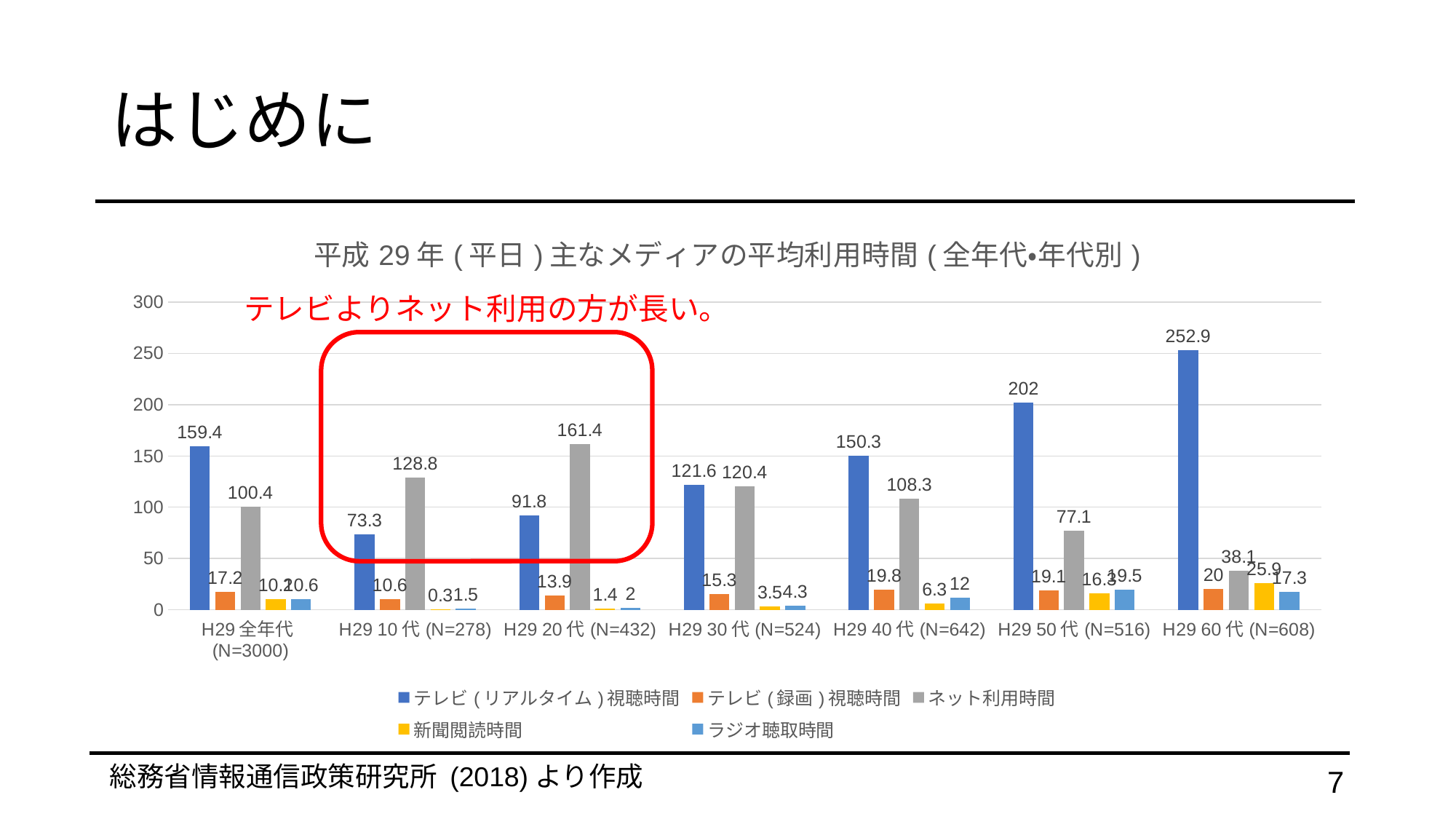

# はじめに

### Chart: 平成29年(平日)主なメディアの平均利用時間(全年代・年代別)

| Category | テレビ(リアルタイム)視聴時間 | テレビ(録画)視聴時間 | ネット利用時間 | 新聞閲読時間 | ラジオ聴取時間 |
|---|---|---|---|---|---|
| H29全年代(N=3000) | 159.4 | 17.2 | 100.4 | 10.2 | 10.6 |
| H29 10代(N=278) | 73.3 | 10.6 | 128.8 | 0.3 | 1.5 |
| H29 20代(N=432) | 91.8 | 13.9 | 161.4 | 1.4 | 2.0 |
| H29 30代(N=524) | 121.6 | 15.3 | 120.4 | 3.5 | 4.3 |
| H29 40代(N=642) | 150.3 | 19.8 | 108.3 | 6.3 | 12.0 |
| H29 50代(N=516) | 202.0 | 19.1 | 77.1 | 16.3 | 19.5 |
| H29 60代(N=608) | 252.9 | 20.0 | 38.1 | 25.9 | 17.3 |
テレビよりネット利用の方が長い。

総務省情報通信政策研究所 (2018)より作成
7